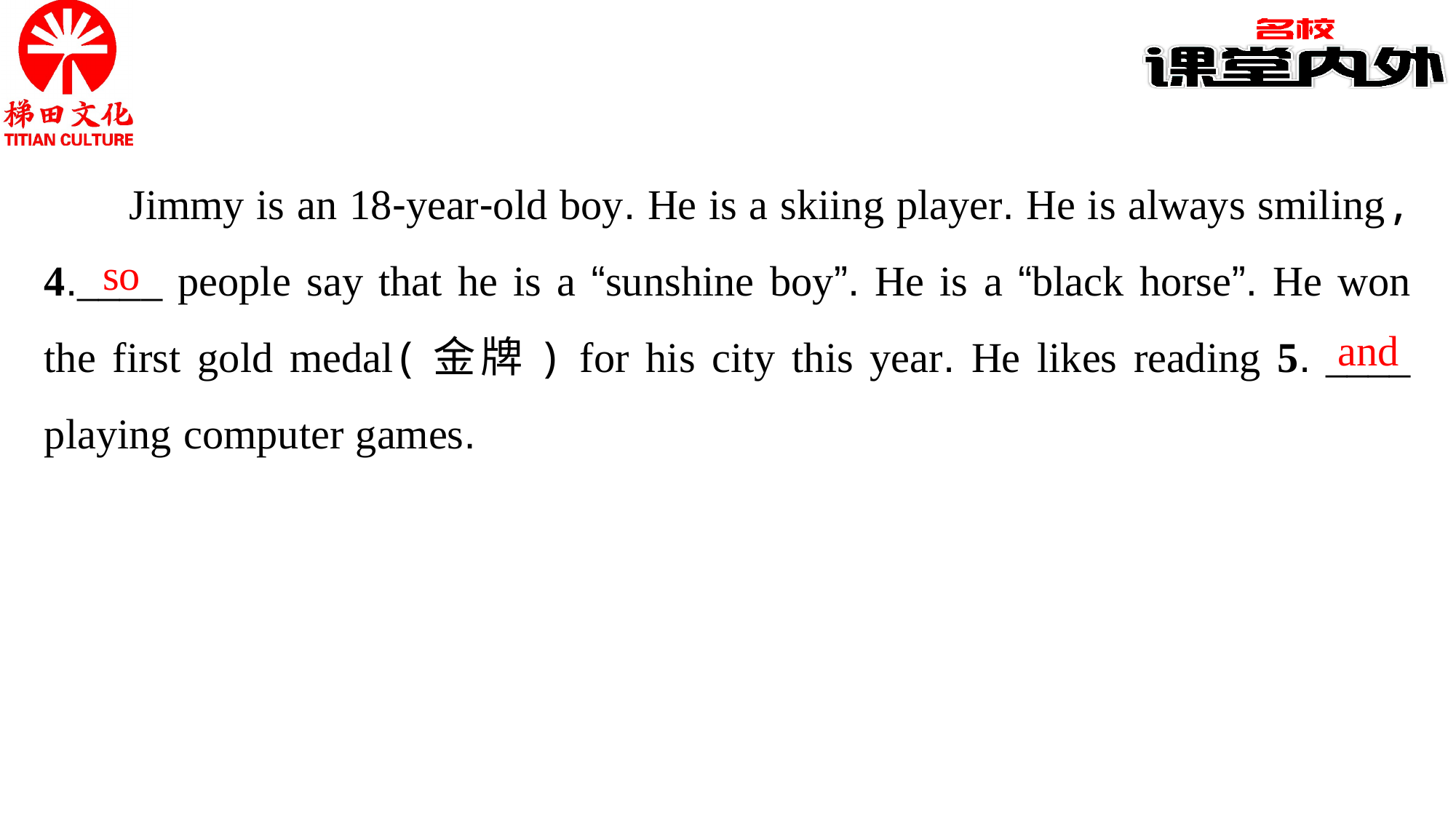

Jimmy is an 18-year-old boy. He is a skiing player. He is always smiling, 4.____ people say that he is a “sunshine boy”. He is a “black horse”. He won the first gold medal(金牌) for his city this year. He likes reading 5. ____ playing computer games.
so
and